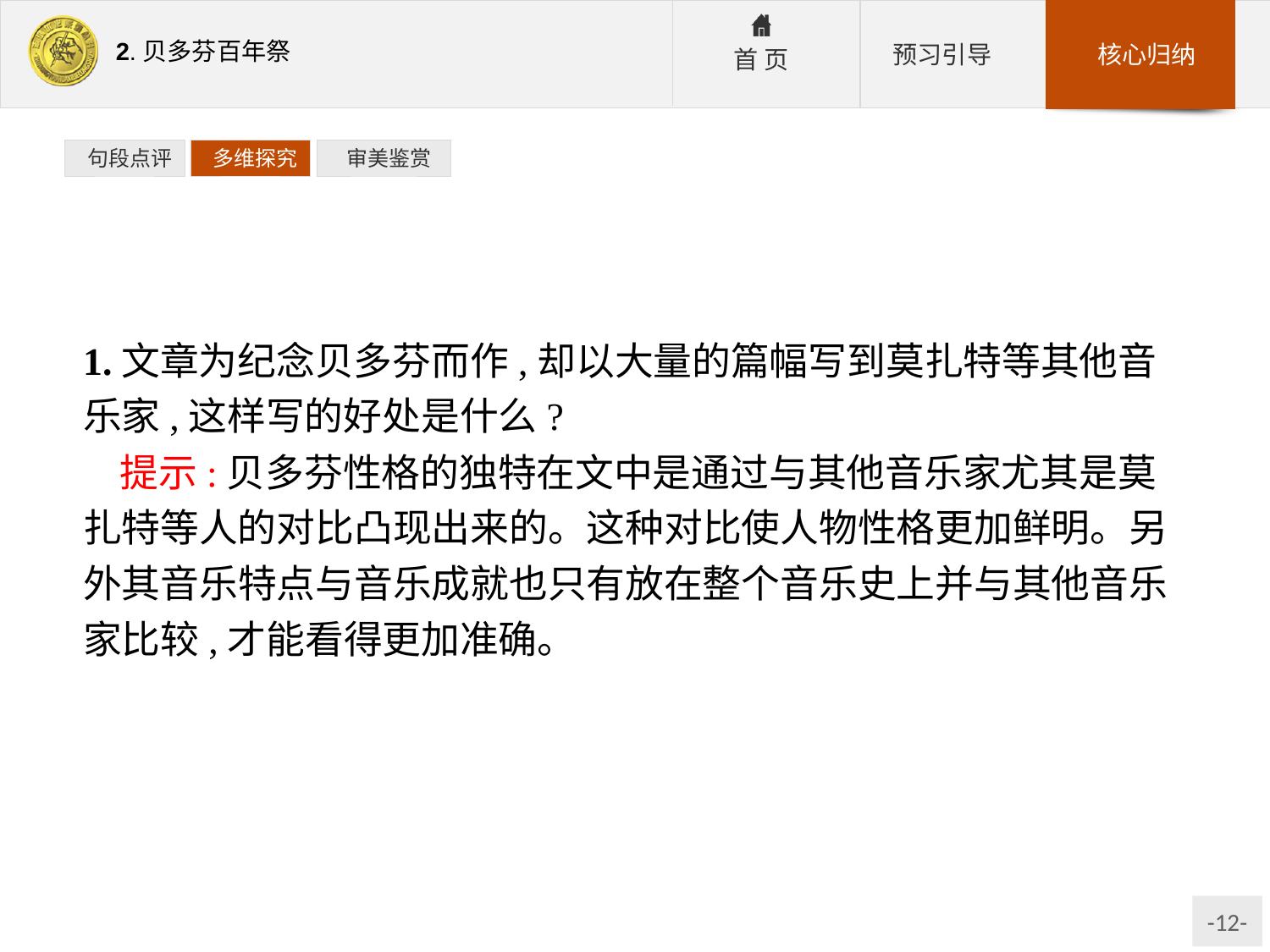

句段点评
 多维探究
 审美鉴赏
1.文章为纪念贝多芬而作,却以大量的篇幅写到莫扎特等其他音乐家,这样写的好处是什么?
提示:贝多芬性格的独特在文中是通过与其他音乐家尤其是莫扎特等人的对比凸现出来的。这种对比使人物性格更加鲜明。另外其音乐特点与音乐成就也只有放在整个音乐史上并与其他音乐家比较,才能看得更加准确。